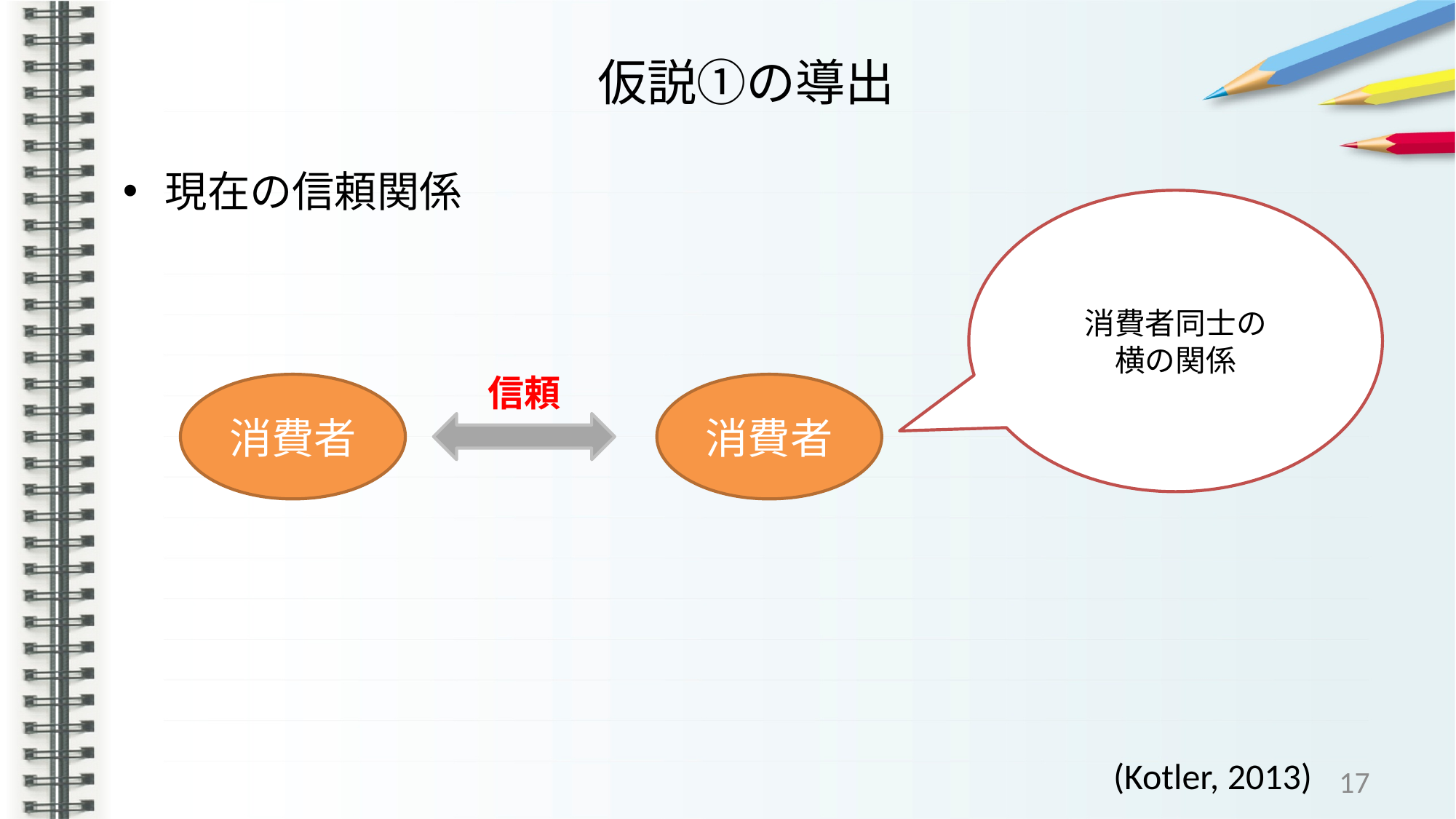

# 仮説①の導出
現在の信頼関係
消費者同士の
横の関係

信頼
消費者
消費者
(Kotler, 2013)
17